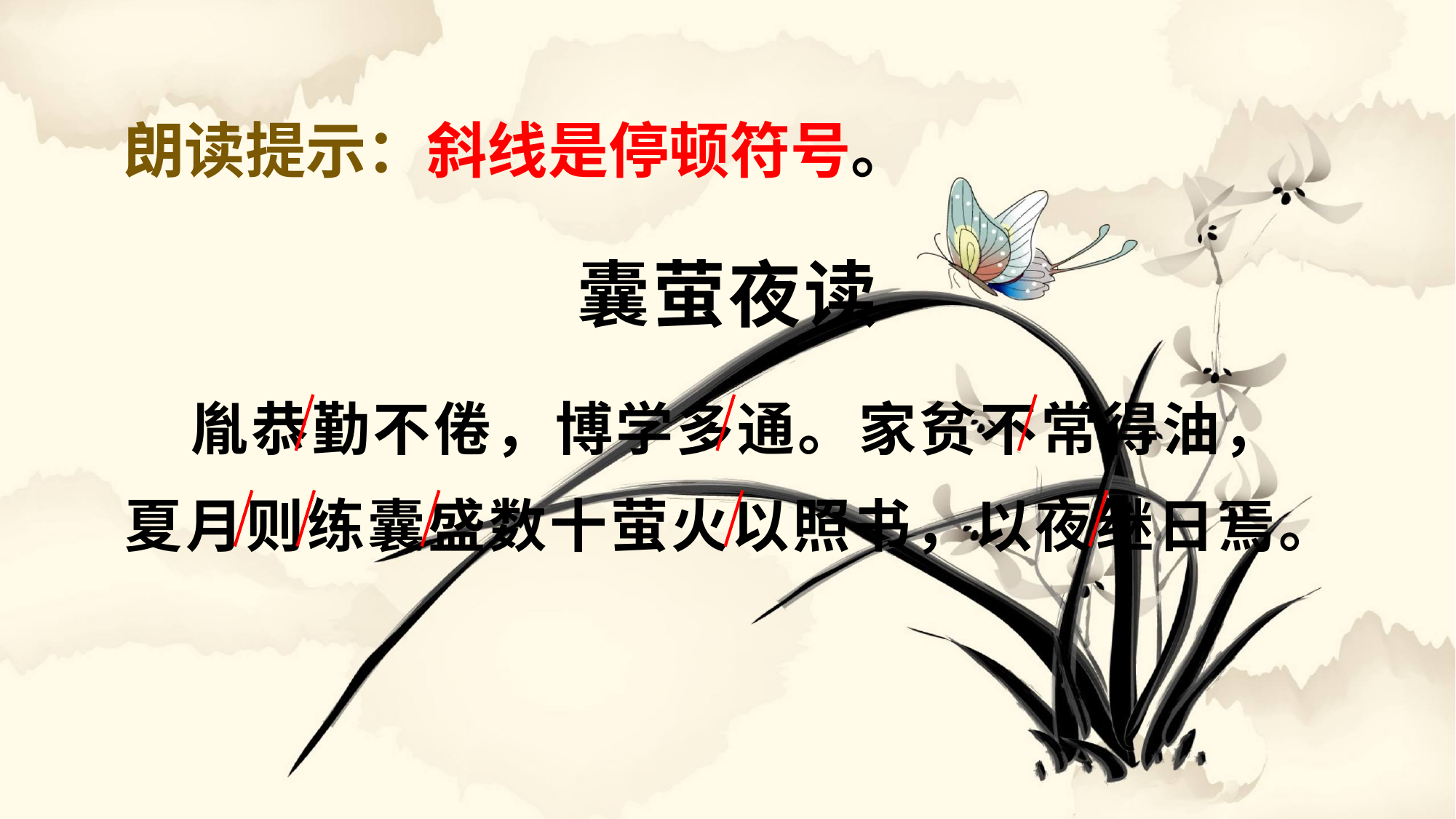

朗读提示：斜线是停顿符号。
囊萤夜读
    胤恭勤不倦，博学多通。家贫不常得油，
夏月则练囊盛数十萤火以照书，以夜继日焉。